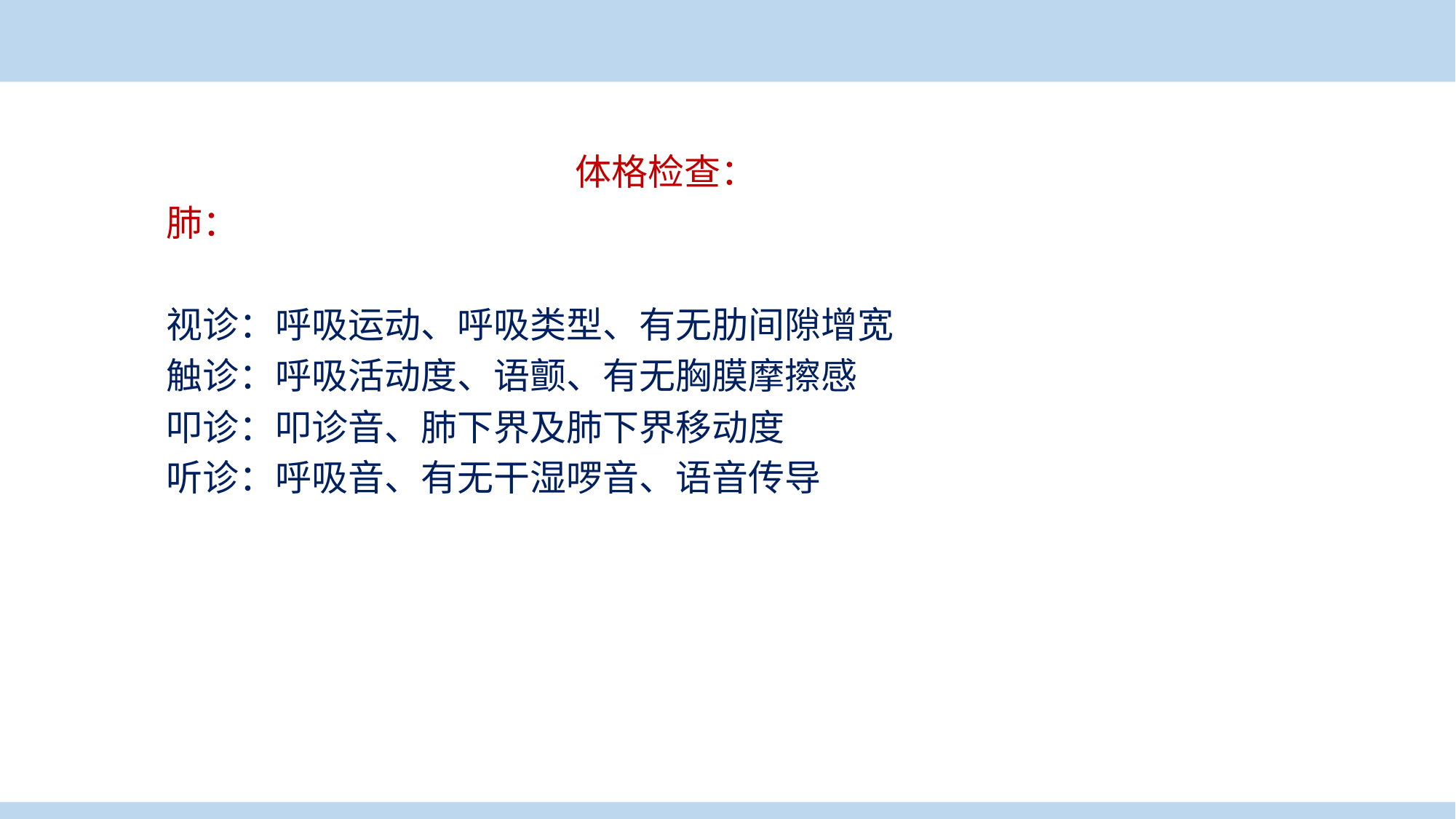

案例导入
体格检查：
肺：

视诊：呼吸运动、呼吸类型、有无肋间隙增宽
触诊：呼吸活动度、语颤、有无胸膜摩擦感
叩诊：叩诊音、肺下界及肺下界移动度
听诊：呼吸音、有无干湿啰音、语音传导